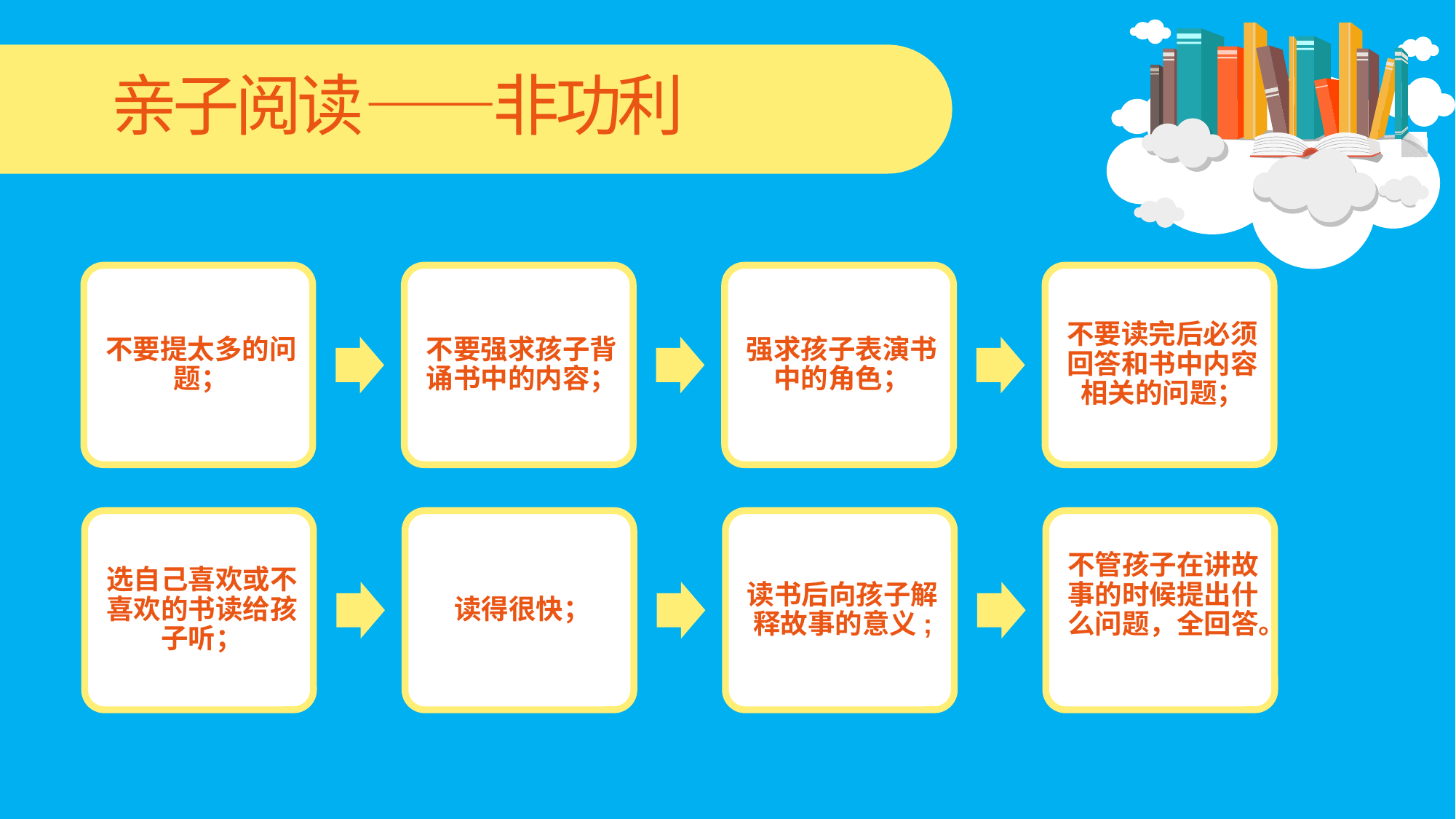

# 亲子阅读——非功利
不要提太多的问题；

不要强求孩子背诵书中的内容；

强求孩子表演书中的角色；

不要读完后必须回答和书中内容相关的问题；
选自己喜欢或不喜欢的书读给孩子听；

读得很快；

读书后向孩子解释故事的意义;

不管孩子在讲故事的时候提出什么问题，全回答。